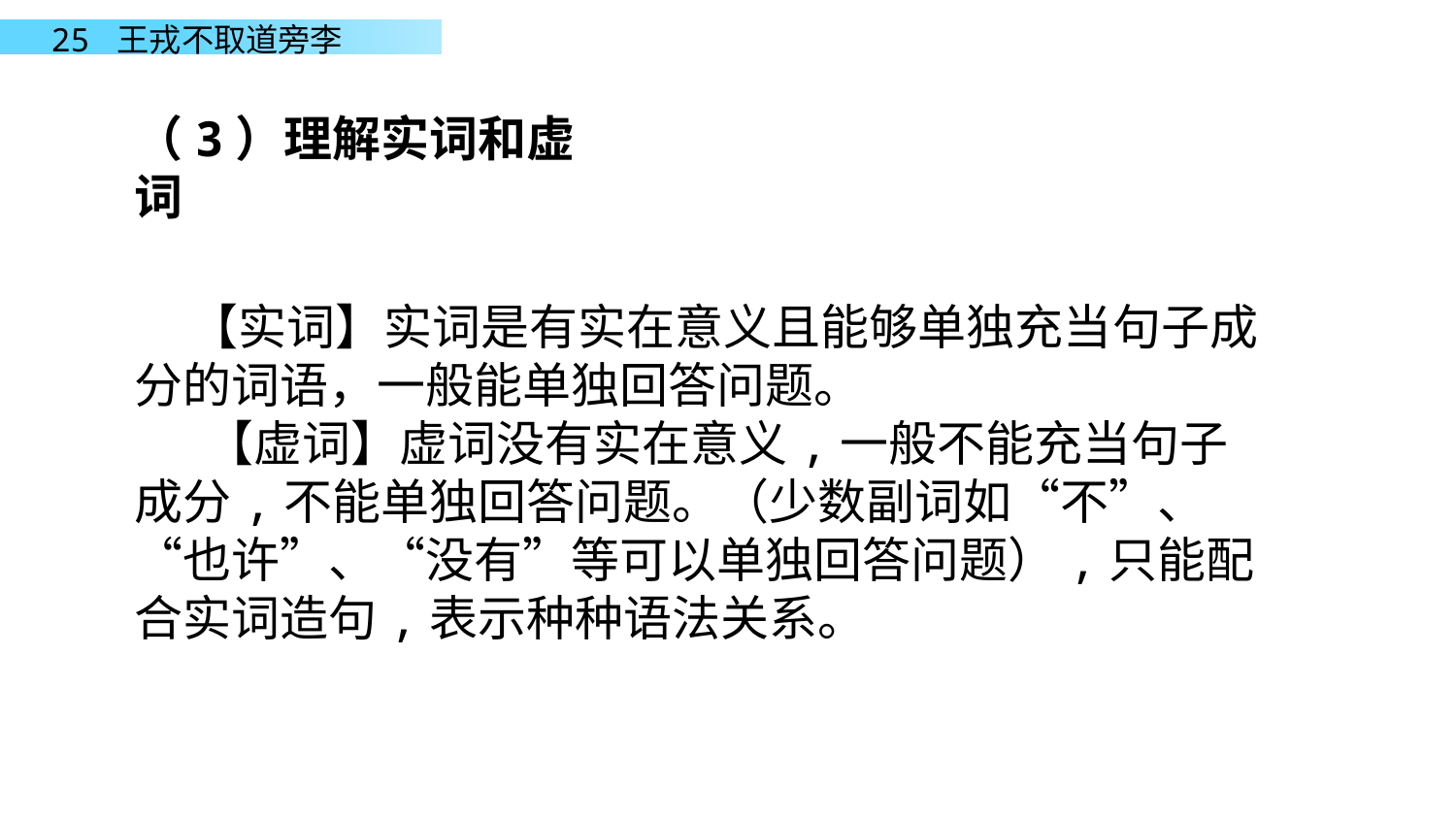

（3）理解实词和虚词
    【实词】实词是有实在意义且能够单独充当句子成分的词语，一般能单独回答问题。
 【虚词】虚词没有实在意义,一般不能充当句子成分,不能单独回答问题。（少数副词如“不”、“也许”、“没有”等可以单独回答问题）,只能配合实词造句,表示种种语法关系。